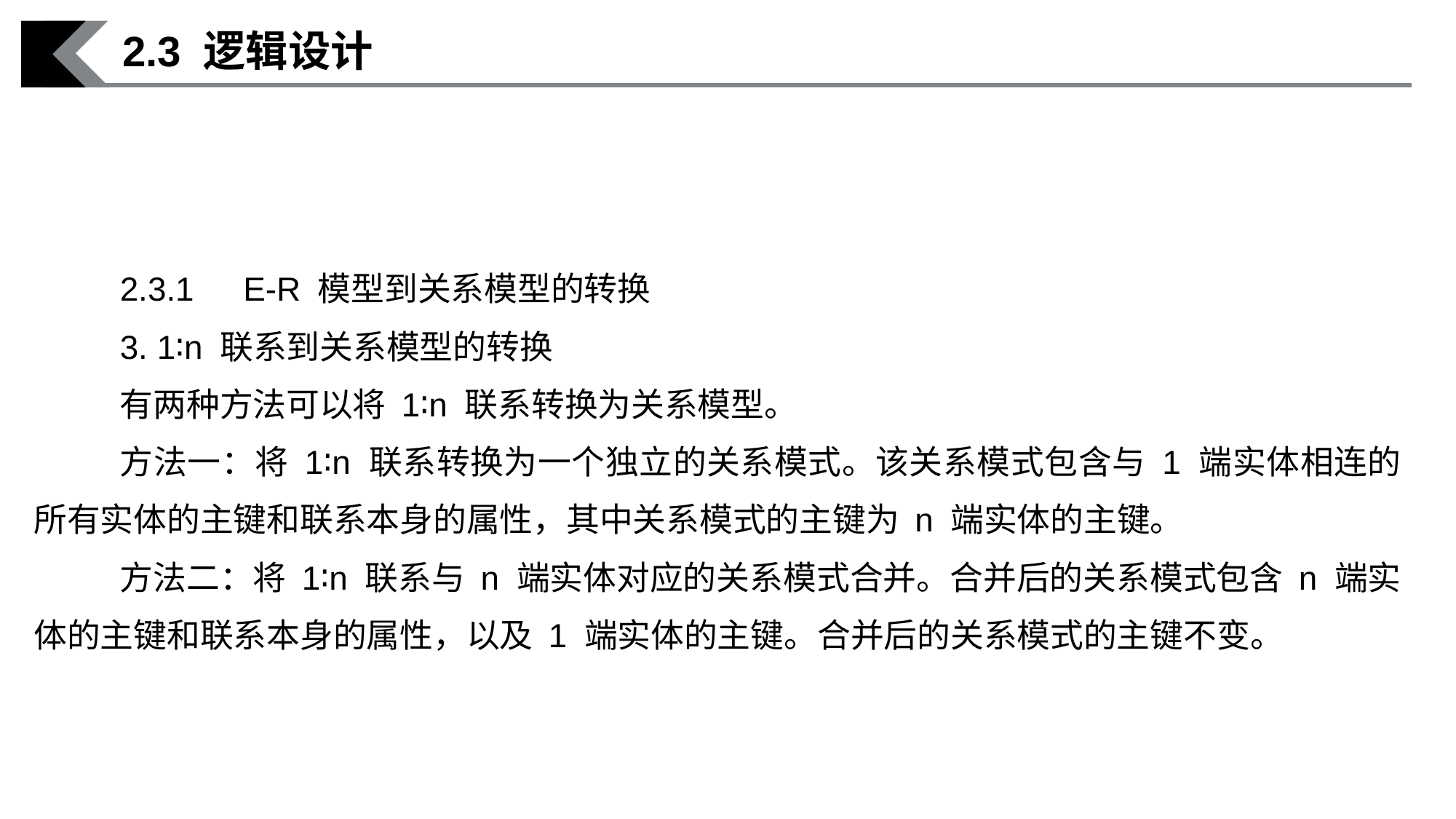

2.3 逻辑设计
2.3.1　E-R 模型到关系模型的转换
3. 1∶n 联系到关系模型的转换
有两种方法可以将 1∶n 联系转换为关系模型。
方法一：将 1∶n 联系转换为一个独立的关系模式。该关系模式包含与 1 端实体相连的所有实体的主键和联系本身的属性，其中关系模式的主键为 n 端实体的主键。
方法二：将 1∶n 联系与 n 端实体对应的关系模式合并。合并后的关系模式包含 n 端实体的主键和联系本身的属性，以及 1 端实体的主键。合并后的关系模式的主键不变。